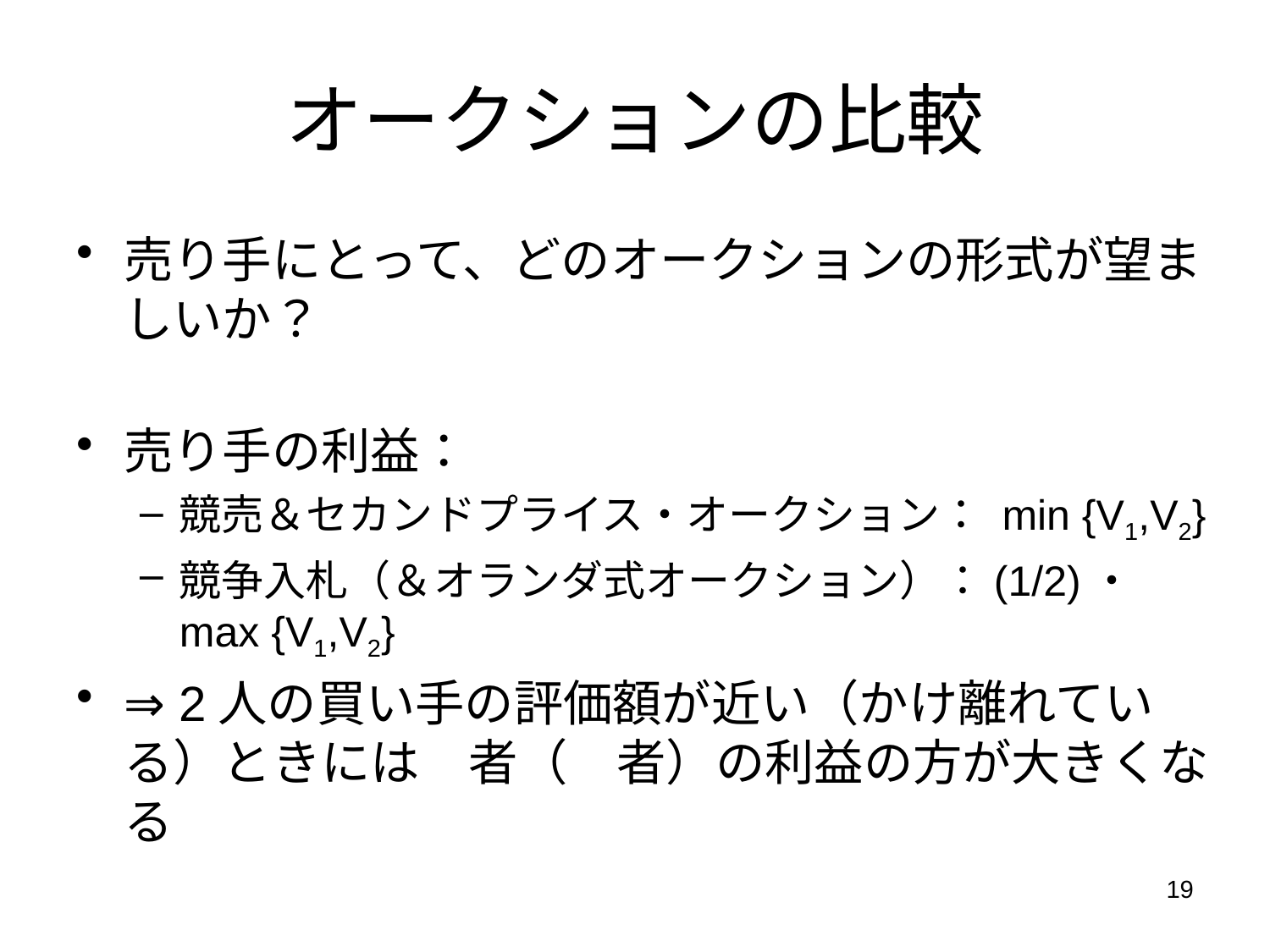

# オークションの比較
売り手にとって、どのオークションの形式が望ましいか？

売り手の利益：
競売＆セカンドプライス・オークション： min {V1,V2}
競争入札（＆オランダ式オークション）：(1/2)・max {V1,V2}
⇒ 2人の買い手の評価額が近い（かけ離れている）ときには前者（後者）の利益の方が大きくなる
19